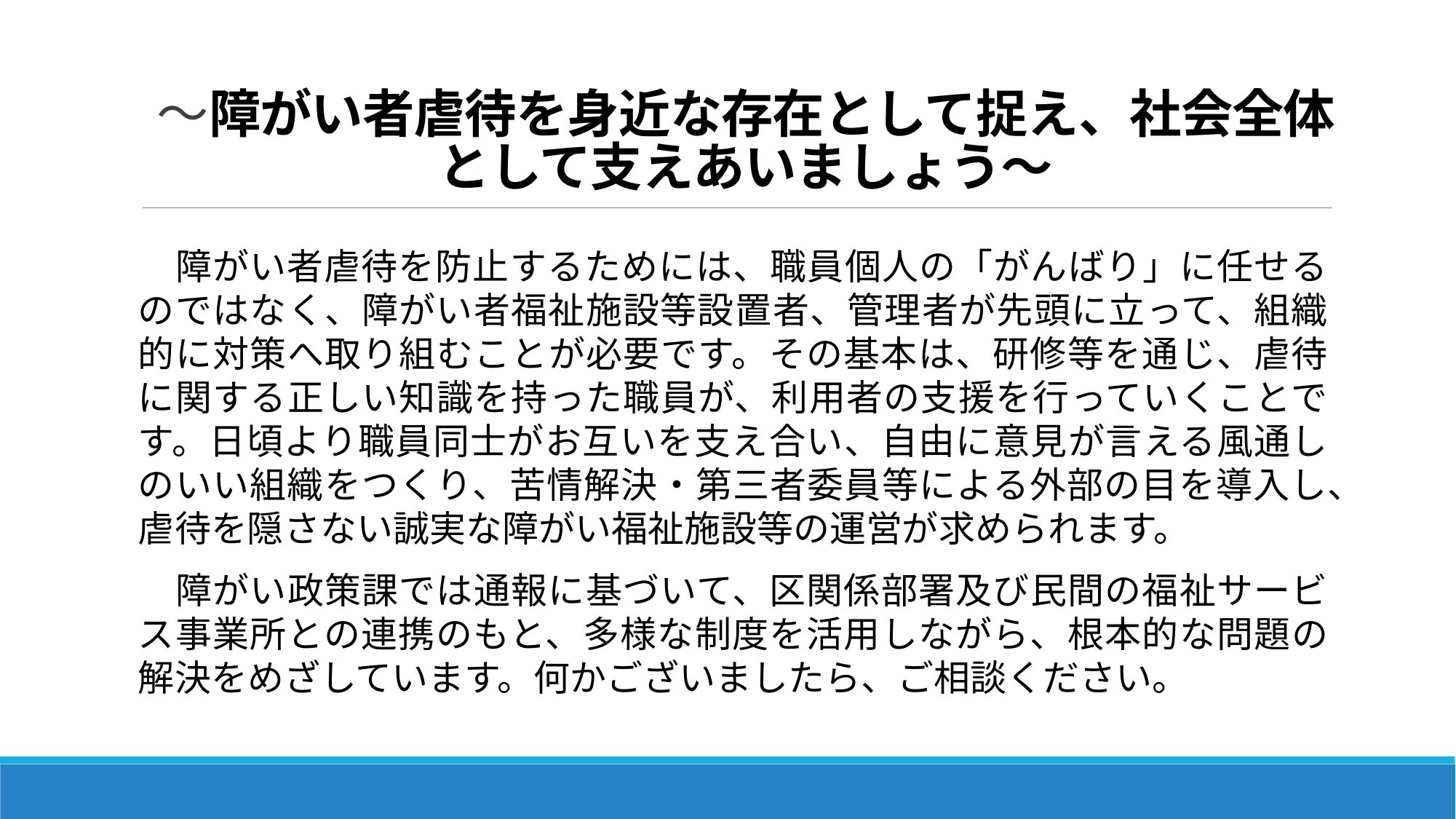

# ～障がい者虐待を身近な存在として捉え、社会全体として支えあいましょう～

　障がい者虐待を防止するためには、職員個人の「がんばり」に任せるのではなく、障がい者福祉施設等設置者、管理者が先頭に立って、組織的に対策へ取り組むことが必要です。その基本は、研修等を通じ、虐待に関する正しい知識を持った職員が、利用者の支援を行っていくことです。日頃より職員同士がお互いを支え合い、自由に意見が言える風通しのいい組織をつくり、苦情解決・第三者委員等による外部の目を導入し、虐待を隠さない誠実な障がい福祉施設等の運営が求められます。
　障がい政策課では通報に基づいて、区関係部署及び民間の福祉サービス事業所との連携のもと、多様な制度を活用しながら、根本的な問題の解決をめざしています。何かございましたら、ご相談ください。